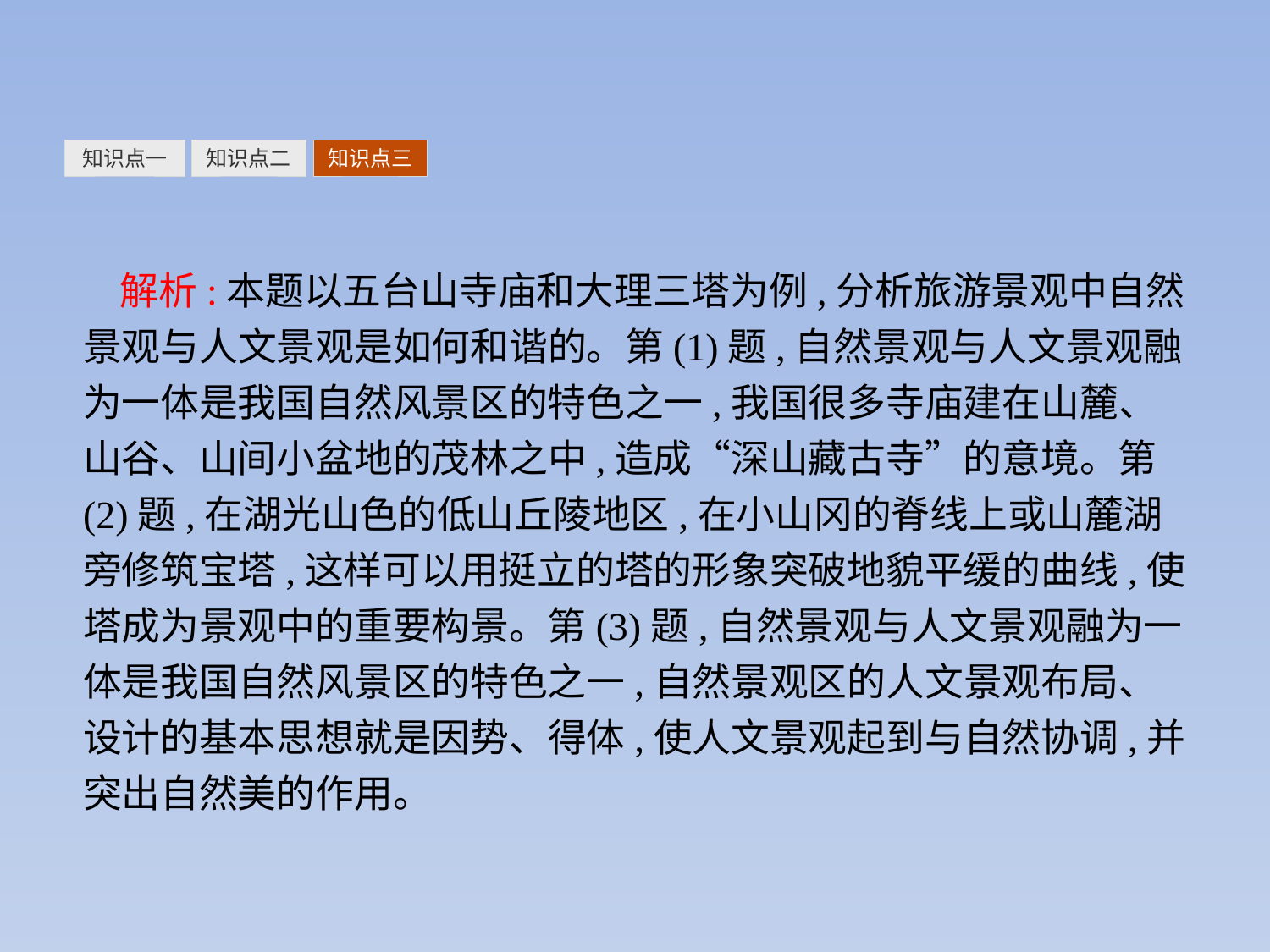

知识点一
知识点二
知识点三
解析:本题以五台山寺庙和大理三塔为例,分析旅游景观中自然景观与人文景观是如何和谐的。第(1)题,自然景观与人文景观融为一体是我国自然风景区的特色之一,我国很多寺庙建在山麓、山谷、山间小盆地的茂林之中,造成“深山藏古寺”的意境。第(2)题,在湖光山色的低山丘陵地区,在小山冈的脊线上或山麓湖旁修筑宝塔,这样可以用挺立的塔的形象突破地貌平缓的曲线,使塔成为景观中的重要构景。第(3)题,自然景观与人文景观融为一体是我国自然风景区的特色之一,自然景观区的人文景观布局、设计的基本思想就是因势、得体,使人文景观起到与自然协调,并突出自然美的作用。